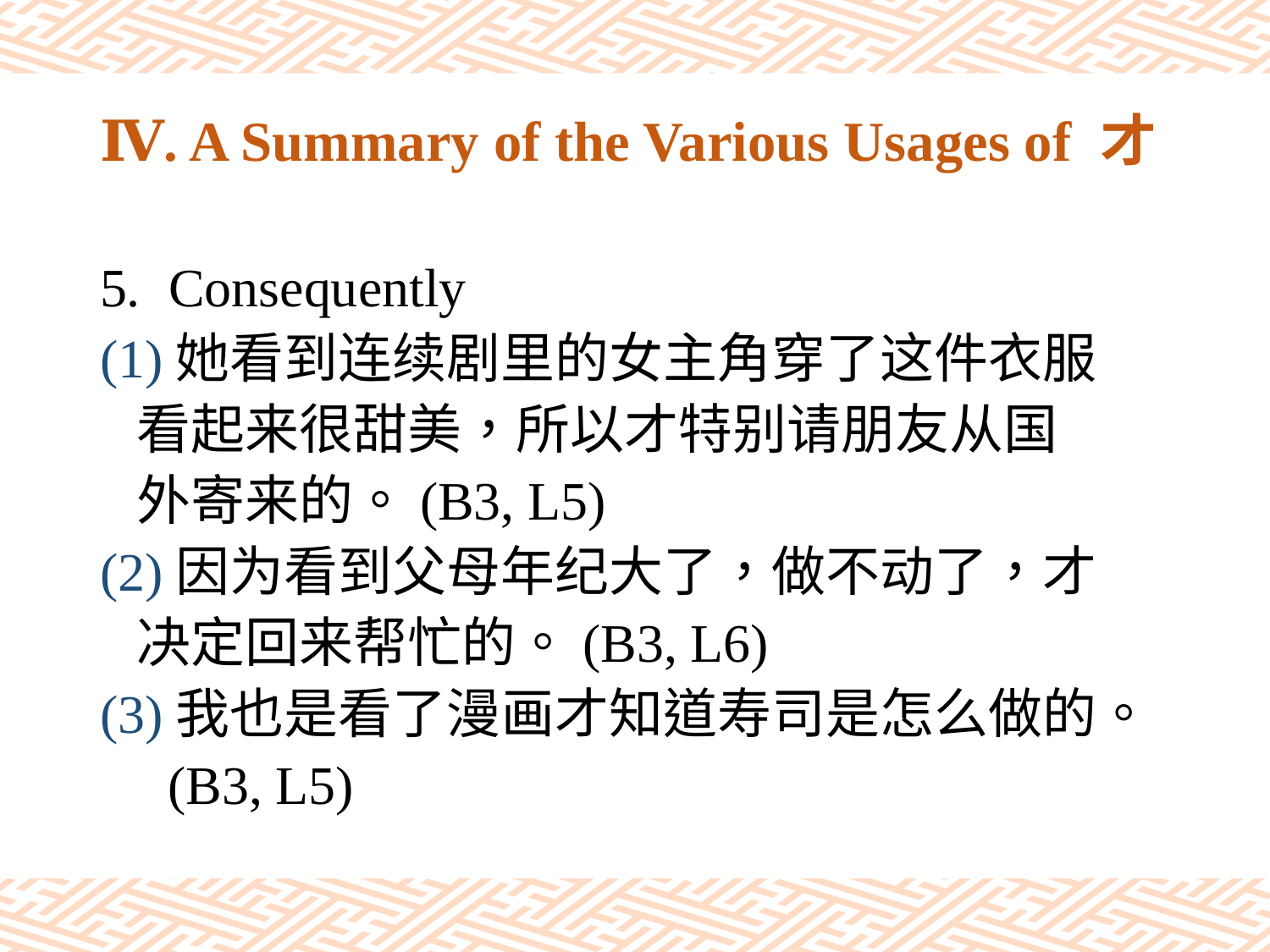

# Ⅳ. A Summary of the Various Usages of 才
Consequently
(1)她看到连续剧里的女主角穿了这件衣服
  看起来很甜美，所以才特别请朋友从国
  外寄来的。(B3, L5)
(2)因为看到父母年纪大了，做不动了，才
  决定回来帮忙的。(B3, L6)
(3)我也是看了漫画才知道寿司是怎么做的。
     (B3, L5)